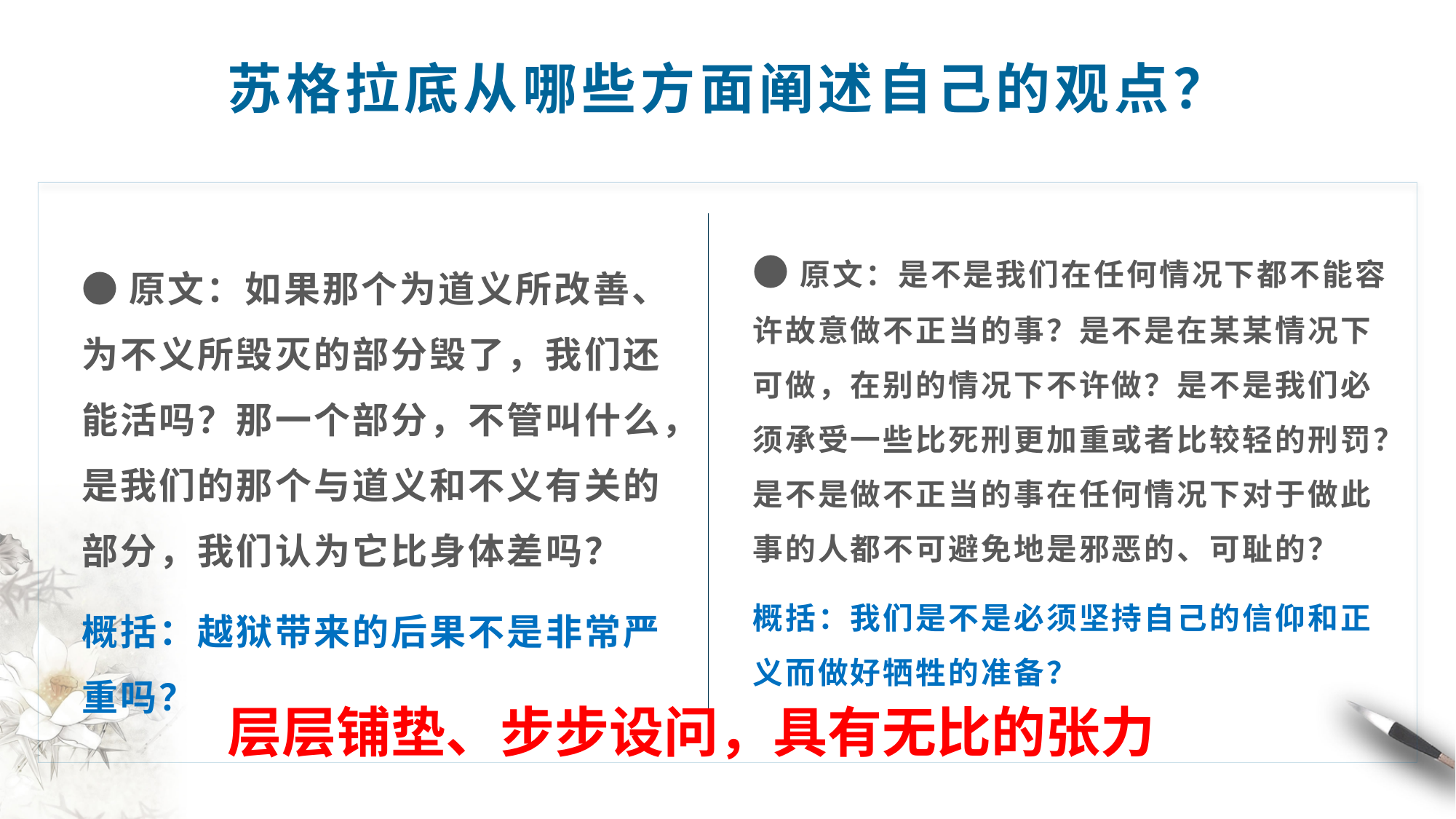

苏格拉底从哪些方面阐述自己的观点？

●原文：是不是我们在任何情况下都不能容许故意做不正当的事？是不是在某某情况下可做，在别的情况下不许做？是不是我们必须承受一些比死刑更加重或者比较轻的刑罚？是不是做不正当的事在任何情况下对于做此事的人都不可避免地是邪恶的、可耻的？
概括：我们是不是必须坚持自己的信仰和正义而做好牺牲的准备？
●原文：如果那个为道义所改善、为不义所毁灭的部分毁了，我们还能活吗？那一个部分，不管叫什么，是我们的那个与道义和不义有关的部分，我们认为它比身体差吗？
概括：越狱带来的后果不是非常严重吗？
层层铺垫、步步设问，具有无比的张力